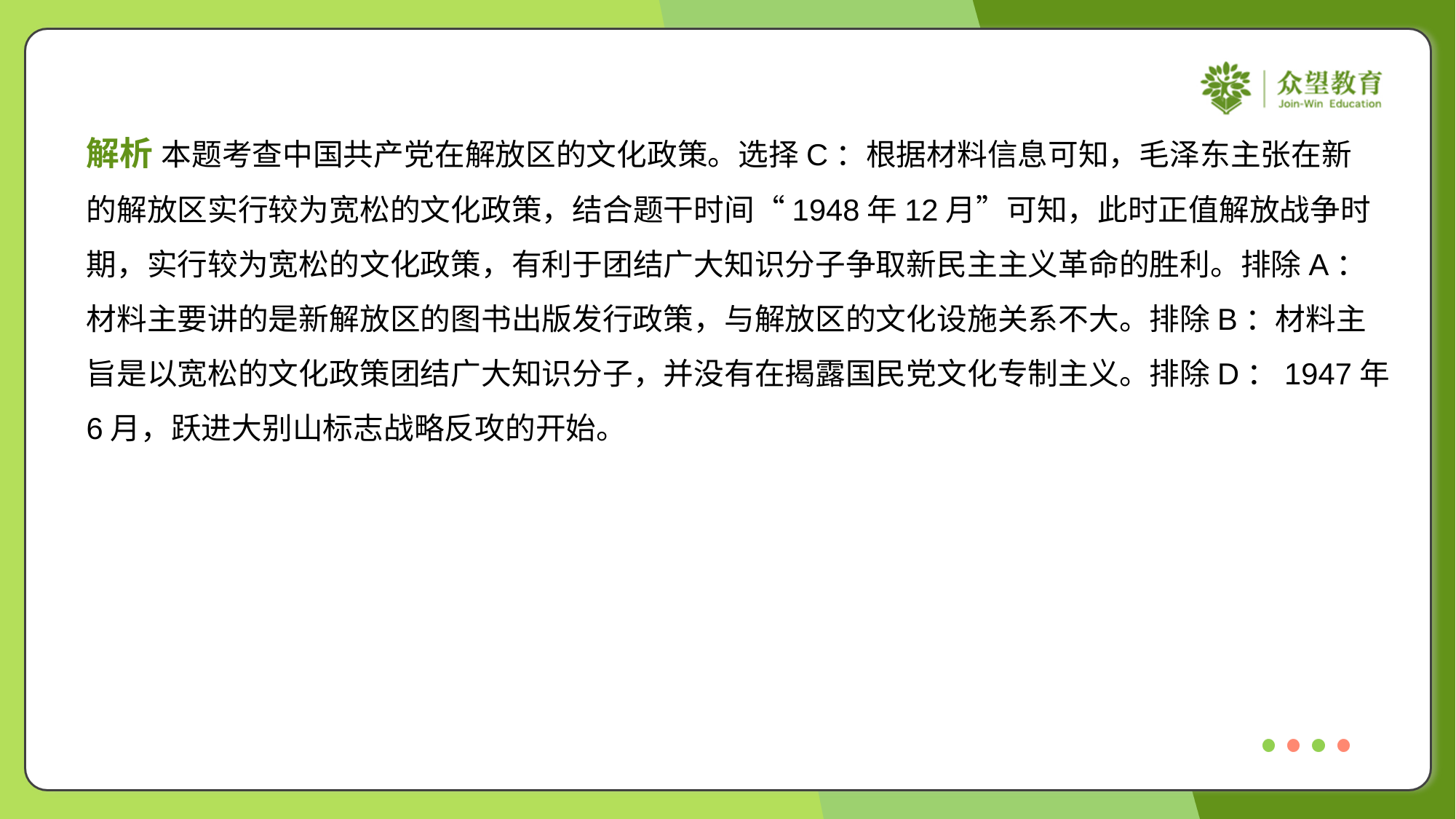

解析 本题考查中国共产党在解放区的文化政策。选择C：根据材料信息可知，毛泽东主张在新
的解放区实行较为宽松的文化政策，结合题干时间“1948年12月”可知，此时正值解放战争时
期，实行较为宽松的文化政策，有利于团结广大知识分子争取新民主主义革命的胜利。排除A：
材料主要讲的是新解放区的图书出版发行政策，与解放区的文化设施关系不大。排除B：材料主
旨是以宽松的文化政策团结广大知识分子，并没有在揭露国民党文化专制主义。排除D：1947年
6月，跃进大别山标志战略反攻的开始。